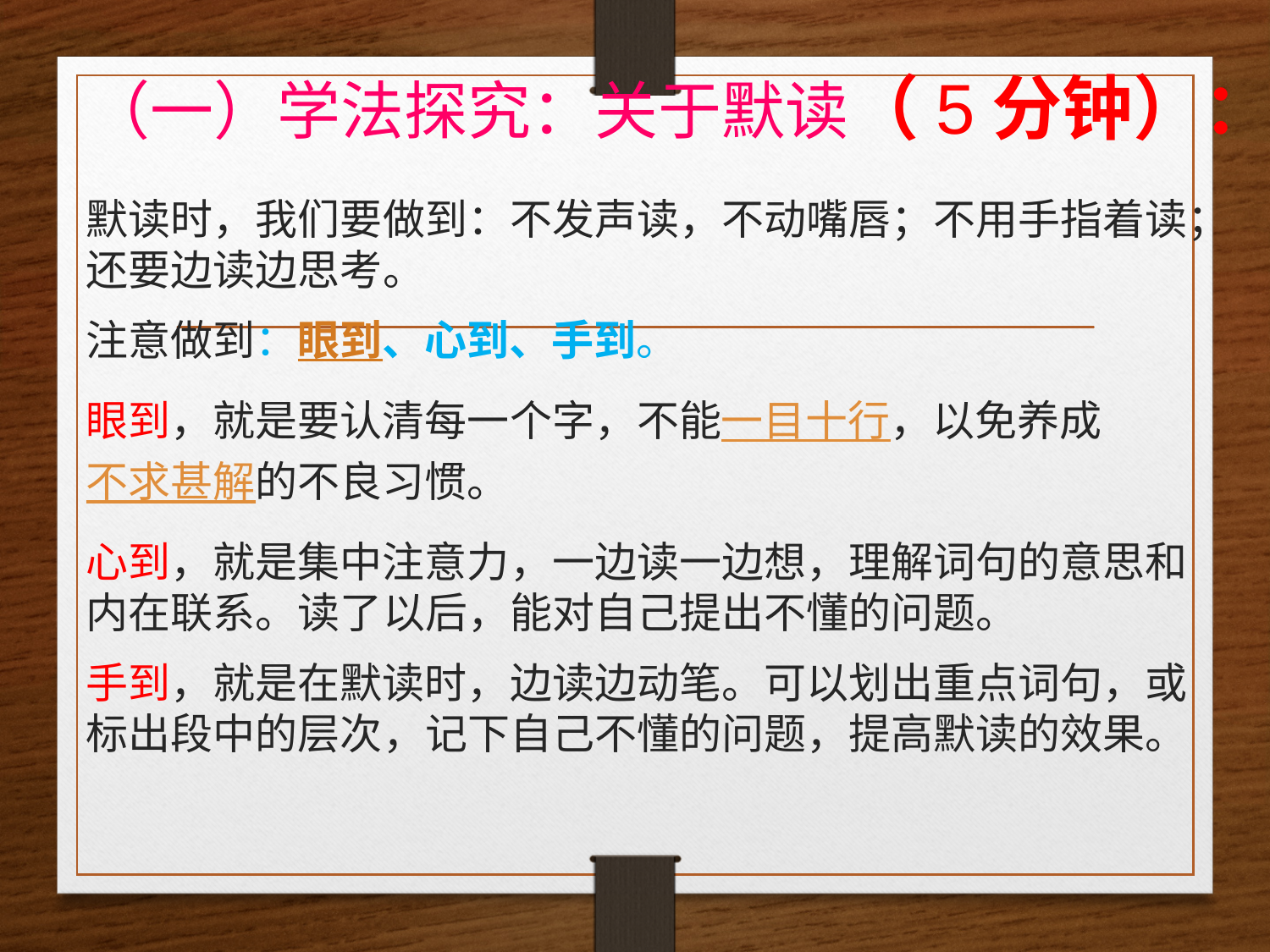

# （一）学法探究：关于默读（5分钟）：
默读时，我们要做到：不发声读，不动嘴唇；不用手指着读；还要边读边思考。
注意做到：眼到、心到、手到。
眼到，就是要认清每一个字，不能一目十行，以免养成不求甚解的不良习惯。
心到，就是集中注意力，一边读一边想，理解词句的意思和内在联系。读了以后，能对自己提出不懂的问题。
手到，就是在默读时，边读边动笔。可以划出重点词句，或标出段中的层次，记下自己不懂的问题，提高默读的效果。